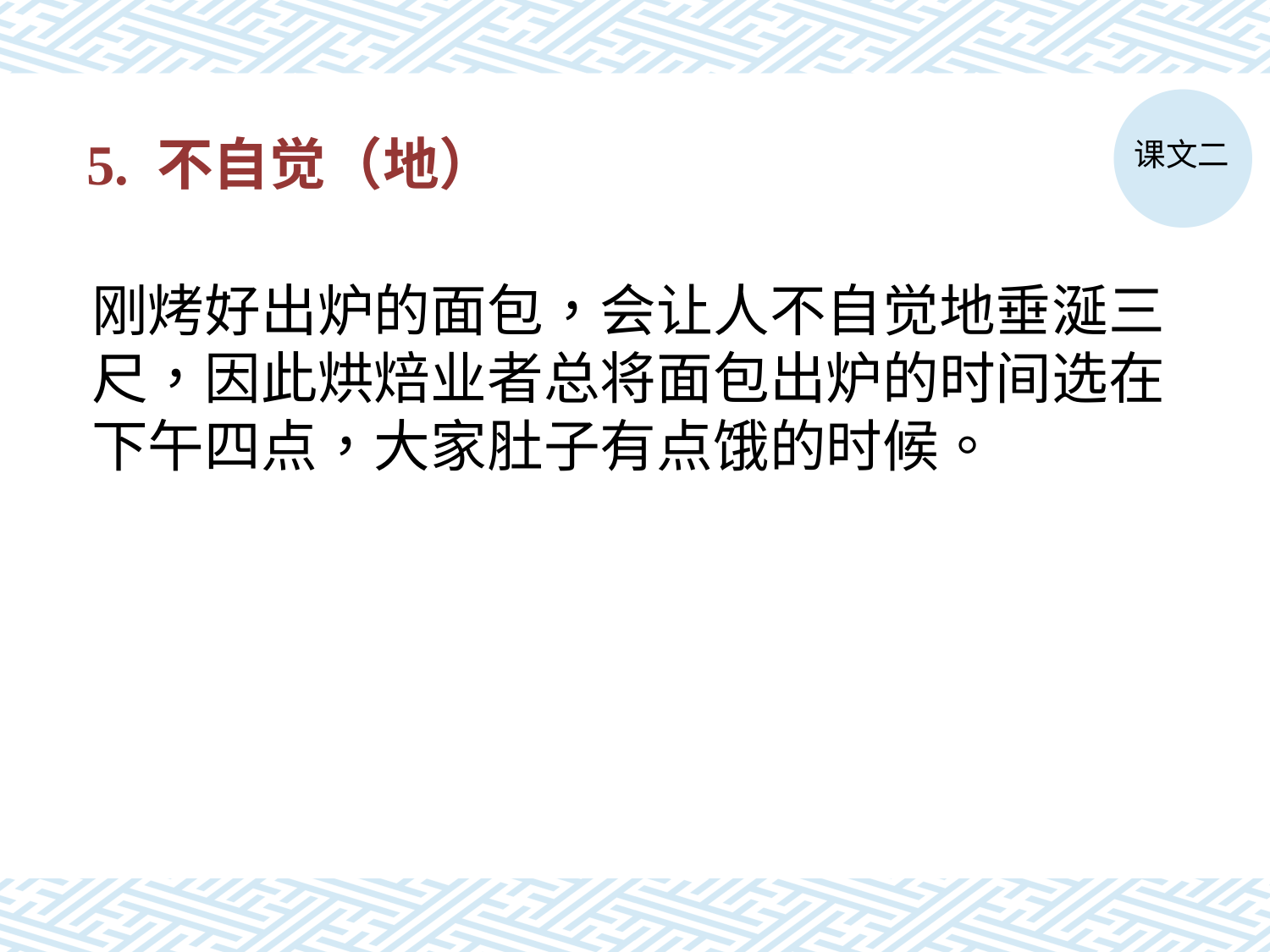

课文二
# 5. 不自觉（地）
刚烤好出炉的面包，会让人不自觉地垂涎三尺，因此烘焙业者总将面包出炉的时间选在下午四点，大家肚子有点饿的时候。